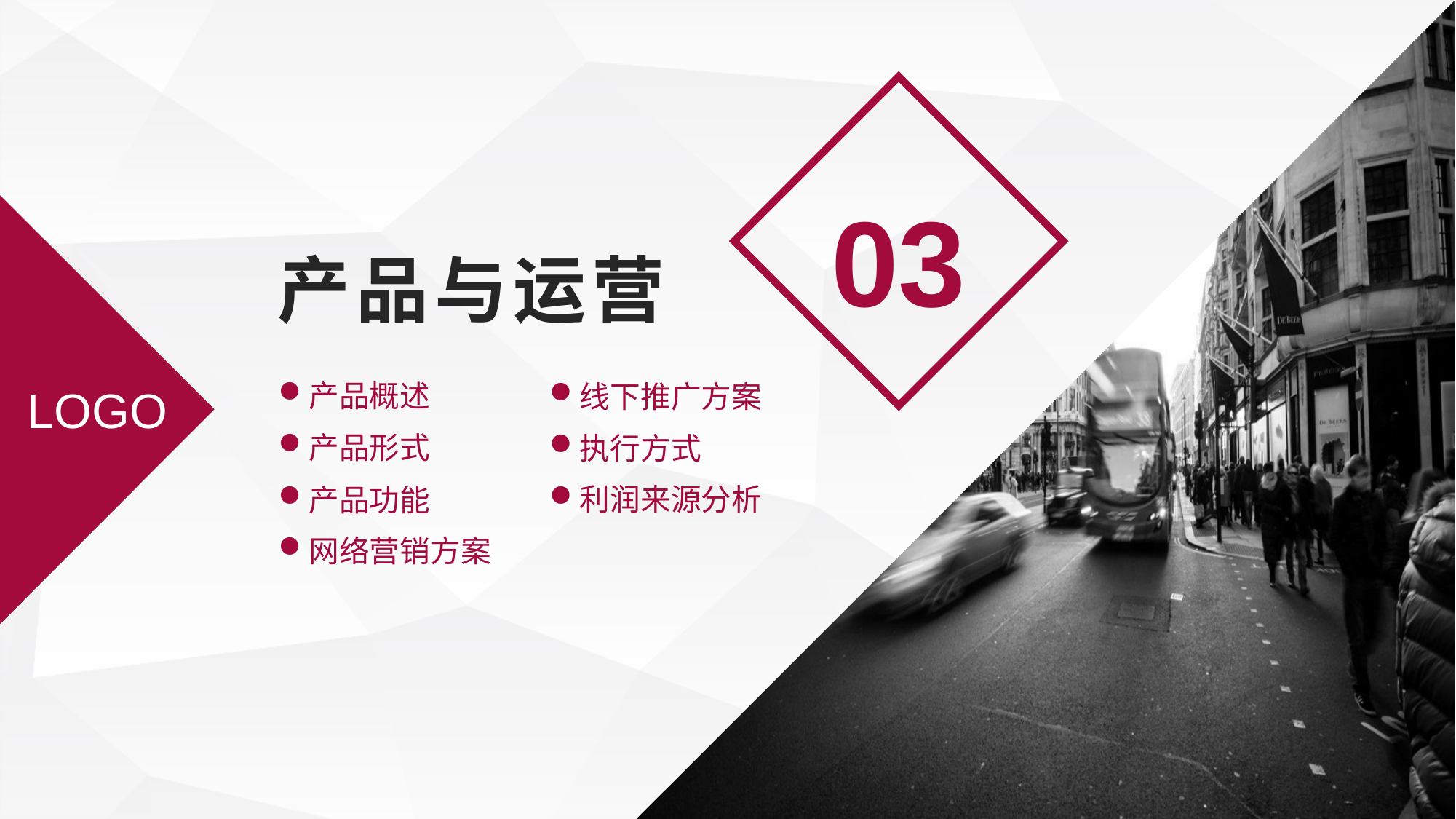

03
产品与运营

LOGO
产品概述
线下推广方案
产品形式
执行方式
利润来源分析
产品功能
网络营销方案